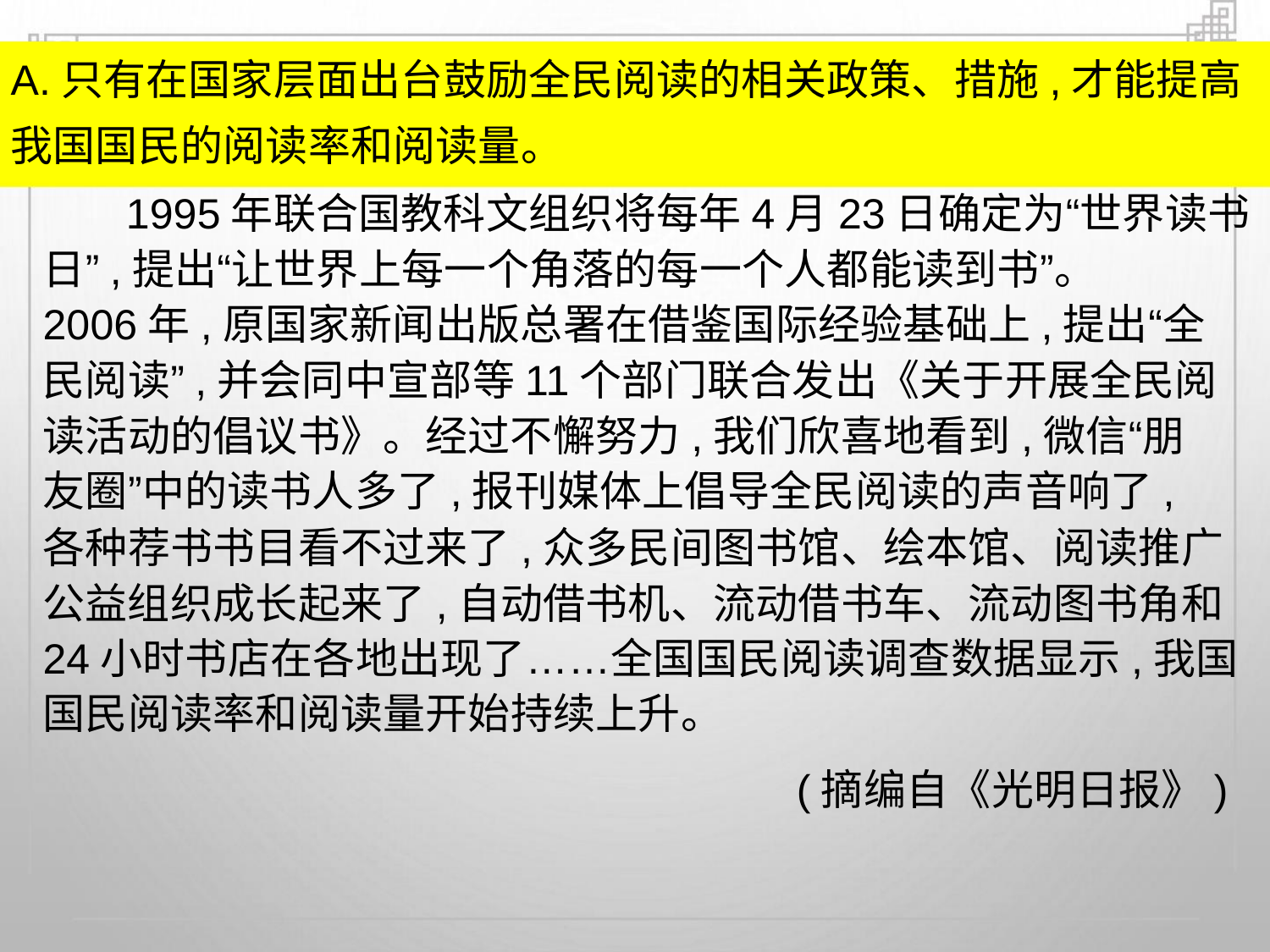

A.只有在国家层面出台鼓励全民阅读的相关政策、措施,才能提高
我国国民的阅读率和阅读量。
1995年联合国教科文组织将每年4月23日确定为“世界读书
日”,提出“让世界上每一个角落的每一个人都能读到书”。
2006年,原国家新闻出版总署在借鉴国际经验基础上,提出“全
民阅读”,并会同中宣部等11个部门联合发出《关于开展全民阅
读活动的倡议书》。经过不懈努力,我们欣喜地看到,微信“朋
友圈”中的读书人多了,报刊媒体上倡导全民阅读的声音响了,
各种荐书书目看不过来了,众多民间图书馆、绘本馆、阅读推广
公益组织成长起来了,自动借书机、流动借书车、流动图书角和
24小时书店在各地出现了……全国国民阅读调查数据显示,我国
国民阅读率和阅读量开始持续上升。
(摘编自《光明日报》)